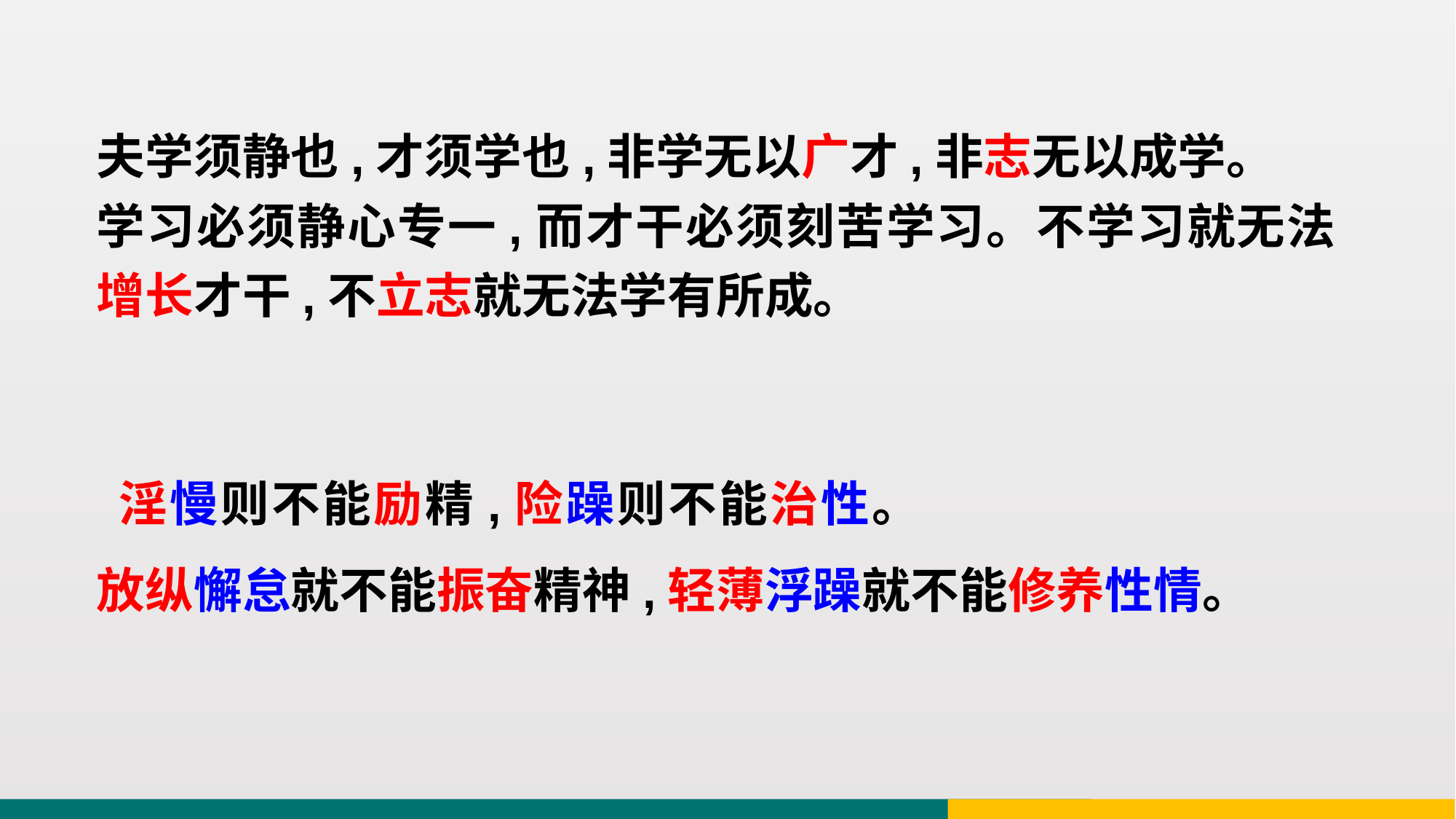

夫学须静也,才须学也,非学无以广才,非志无以成学。
学习必须静心专一,而才干必须刻苦学习。不学习就无法增长才干,不立志就无法学有所成。
淫慢则不能励精,险躁则不能治性。
放纵懈怠就不能振奋精神,轻薄浮躁就不能修养性情。